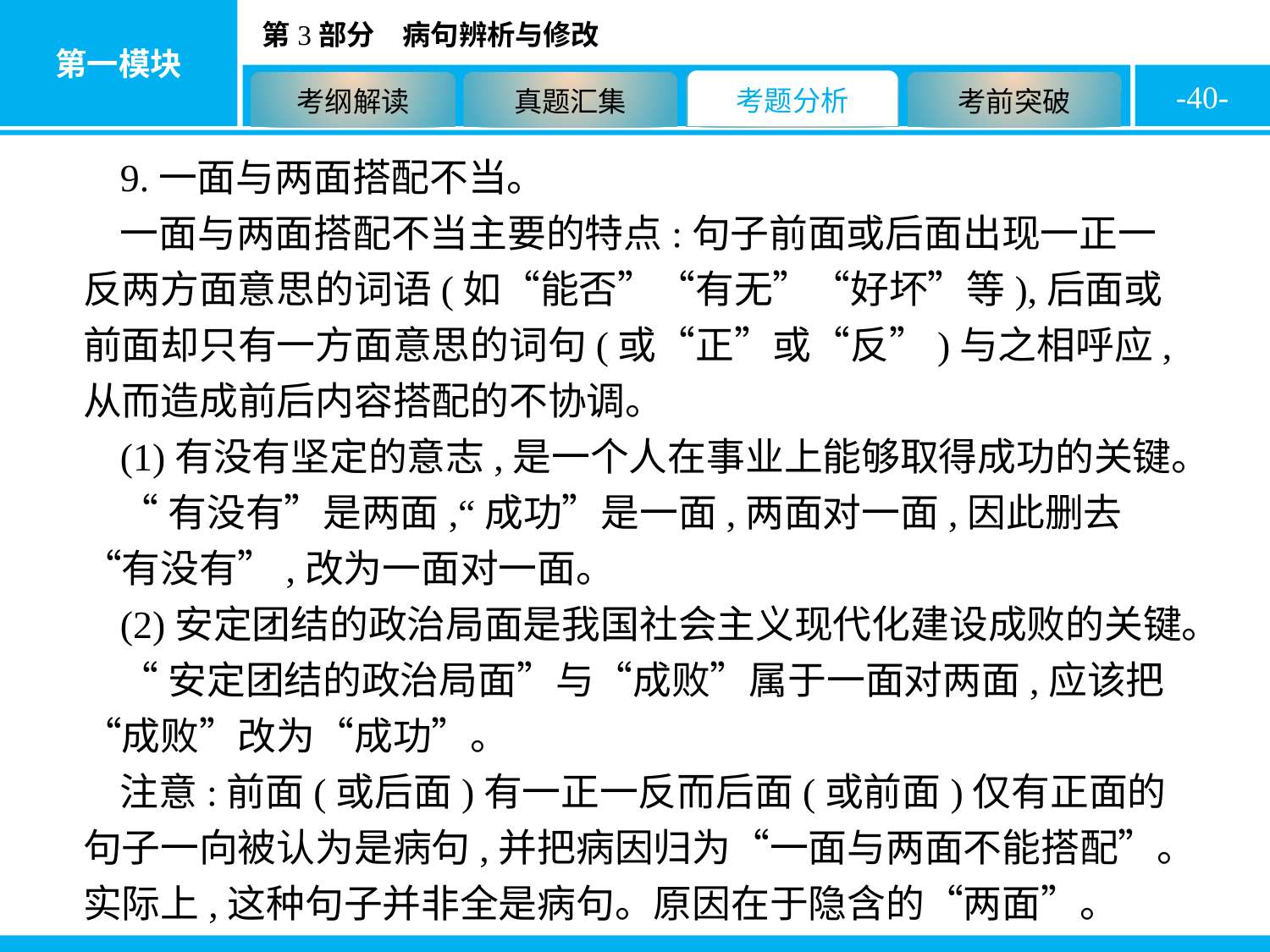

-40-
9.一面与两面搭配不当。
一面与两面搭配不当主要的特点:句子前面或后面出现一正一反两方面意思的词语(如“能否”“有无”“好坏”等),后面或前面却只有一方面意思的词句(或“正”或“反”)与之相呼应,从而造成前后内容搭配的不协调。
(1)有没有坚定的意志,是一个人在事业上能够取得成功的关键。
“有没有”是两面,“成功”是一面,两面对一面,因此删去“有没有”,改为一面对一面。
(2)安定团结的政治局面是我国社会主义现代化建设成败的关键。
“安定团结的政治局面”与“成败”属于一面对两面,应该把“成败”改为“成功”。
注意:前面(或后面)有一正一反而后面(或前面)仅有正面的句子一向被认为是病句,并把病因归为“一面与两面不能搭配”。实际上,这种句子并非全是病句。原因在于隐含的“两面”。